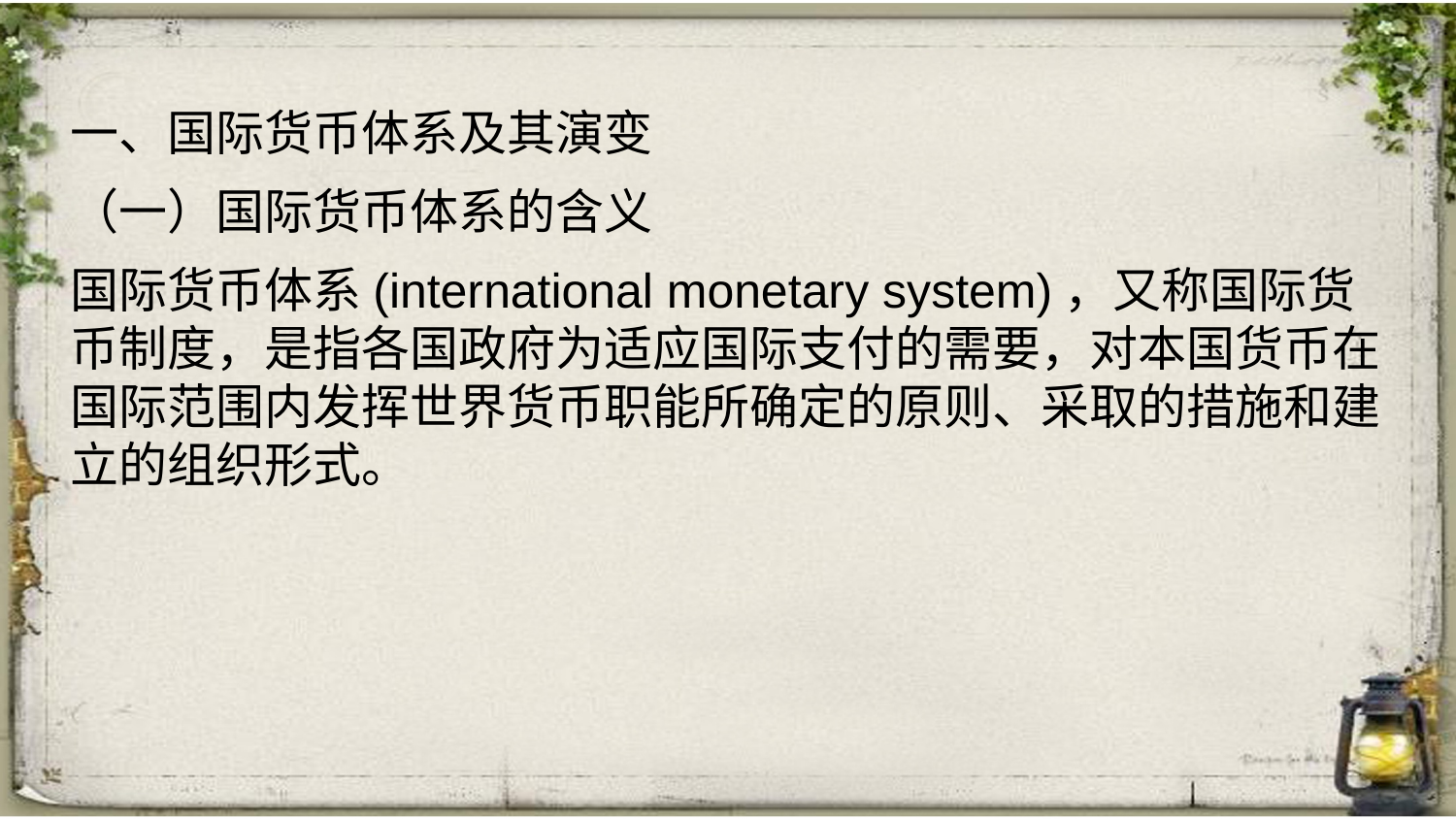

一、国际货币体系及其演变
（一）国际货币体系的含义
国际货币体系(international monetary system)，又称国际货币制度，是指各国政府为适应国际支付的需要，对本国货币在国际范围内发挥世界货币职能所确定的原则、采取的措施和建立的组织形式。